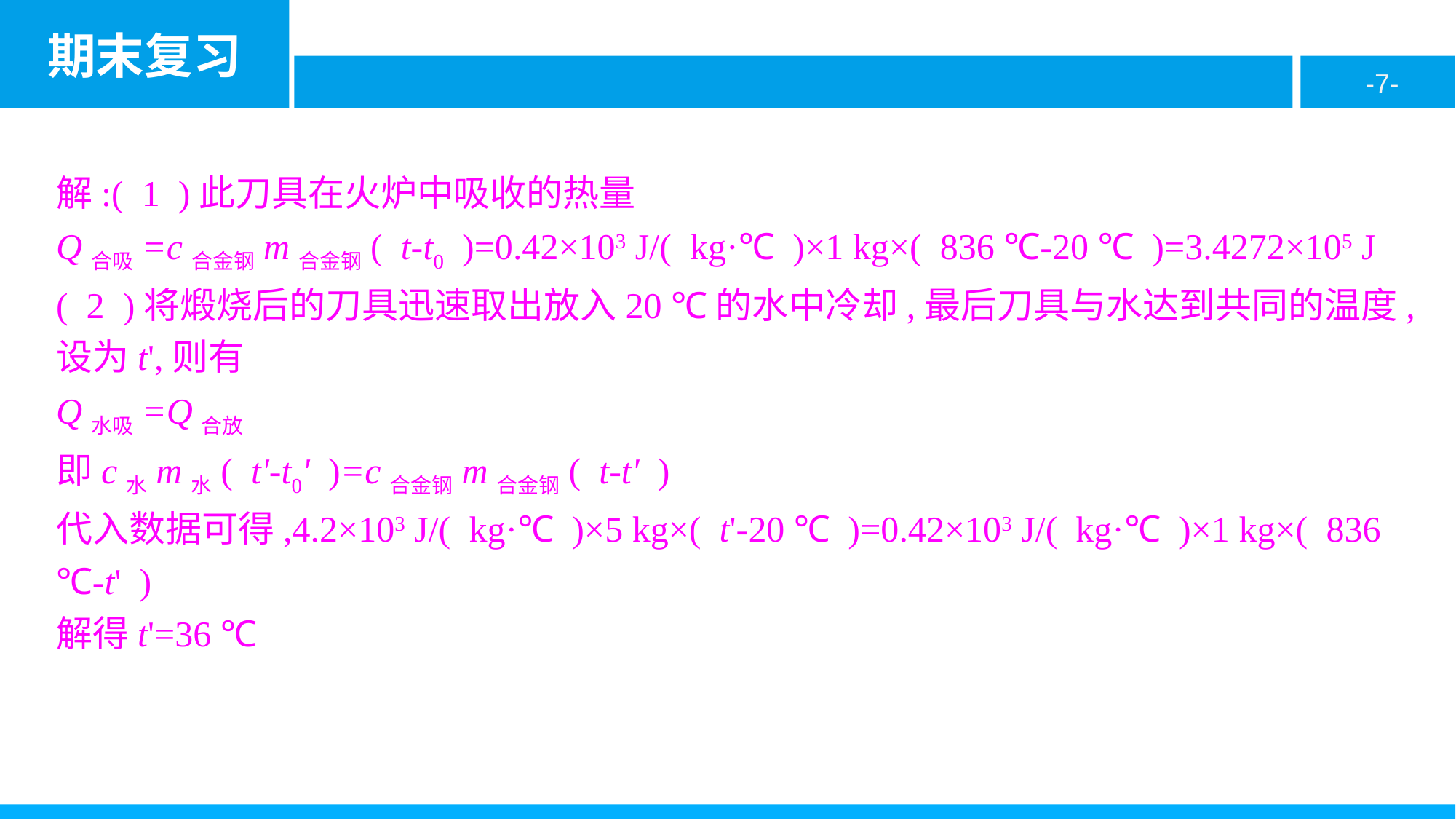

解:(  1  )此刀具在火炉中吸收的热量
Q合吸=c合金钢m合金钢(  t-t0  )=0.42×103 J/(  kg·℃  )×1 kg×(  836 ℃-20 ℃  )=3.4272×105 J
(  2  )将煅烧后的刀具迅速取出放入20 ℃的水中冷却,最后刀具与水达到共同的温度,设为t',则有
Q水吸=Q合放
即c水m水(  t'-t0'  )=c合金钢m合金钢(  t-t'  )
代入数据可得,4.2×103 J/(  kg·℃  )×5 kg×(  t'-20 ℃  )=0.42×103 J/(  kg·℃  )×1 kg×(  836 ℃-t'  )
解得t'=36 ℃